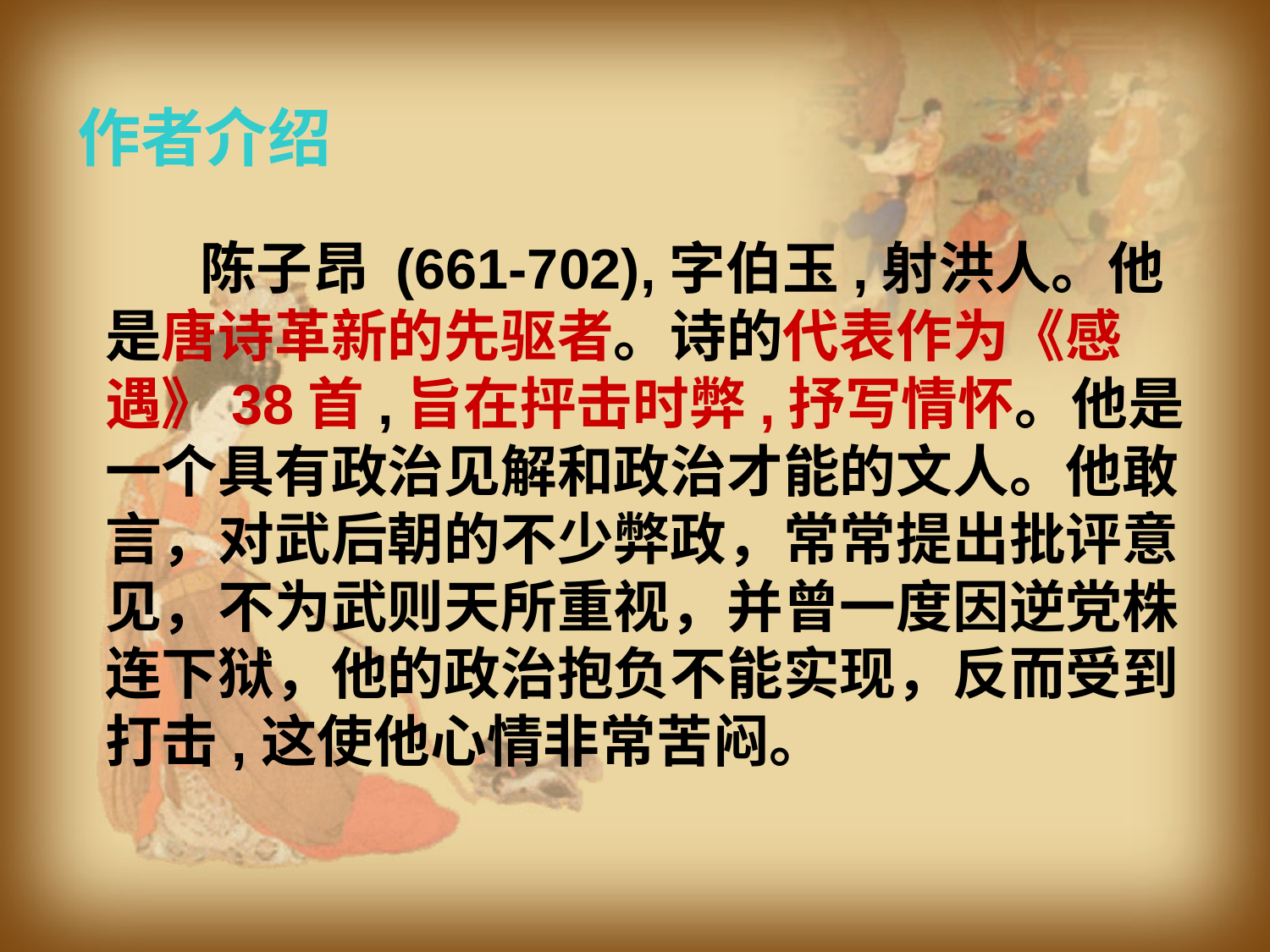

作者介绍
          陈子昂 (661-702),字伯玉,射洪人。他是唐诗革新的先驱者。诗的代表作为《感遇》38首,旨在抨击时弊,抒写情怀。他是一个具有政治见解和政治才能的文人。他敢言，对武后朝的不少弊政，常常提出批评意见，不为武则天所重视，并曾一度因逆党株连下狱，他的政治抱负不能实现，反而受到打击,这使他心情非常苦闷。